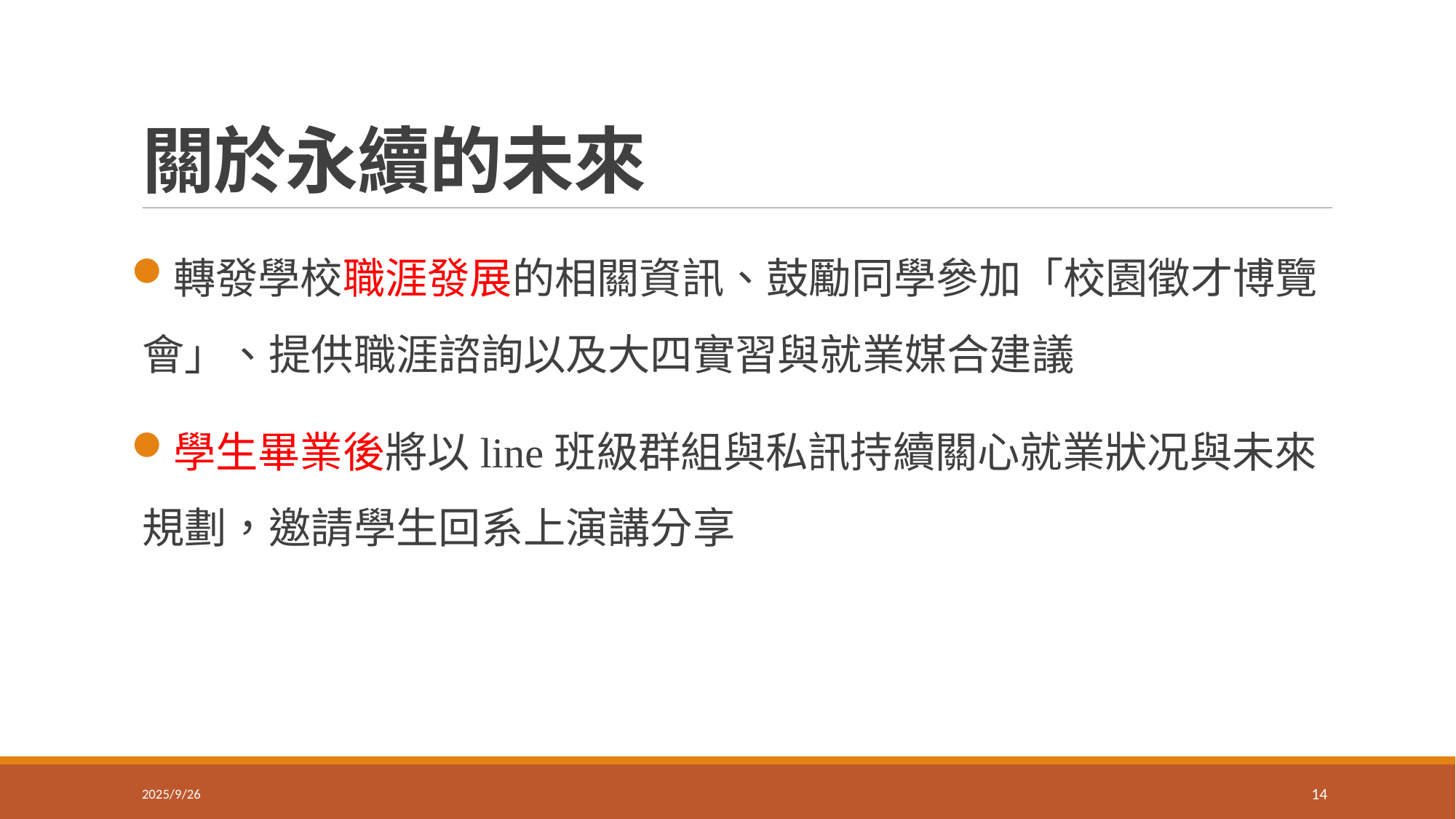

# 關於永續的未來
轉發學校職涯發展的相關資訊、鼓勵同學參加「校園徵才博覽會」、提供職涯諮詢以及大四實習與就業媒合建議
學生畢業後將以line班級群組與私訊持續關心就業狀况與未來規劃，邀請學生回系上演講分享

2025/9/26
14